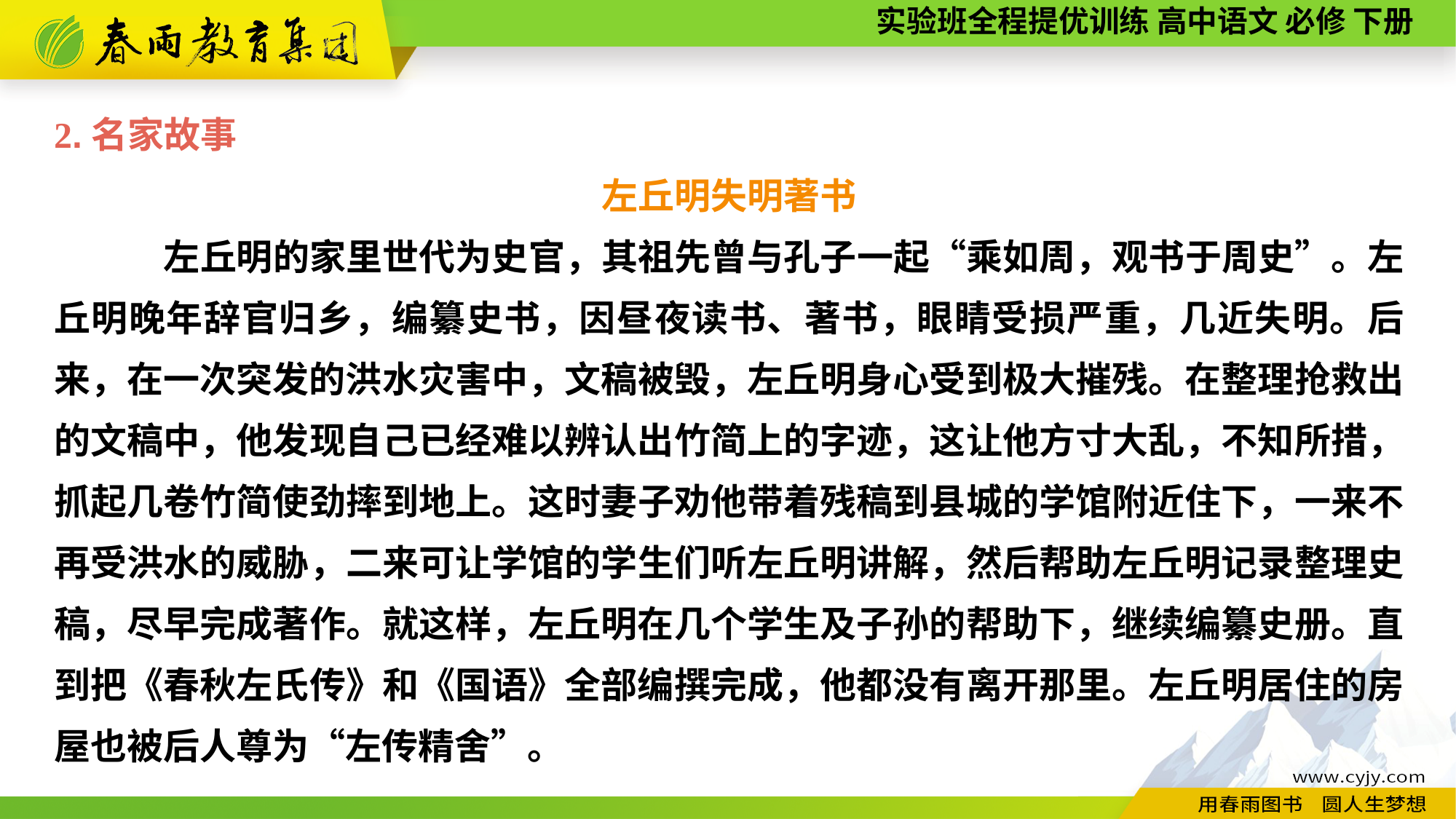

2.名家故事
左丘明失明著书
左丘明的家里世代为史官，其祖先曾与孔子一起“乘如周，观书于周史”。左丘明晚年辞官归乡，编纂史书，因昼夜读书、著书，眼睛受损严重，几近失明。后来，在一次突发的洪水灾害中，文稿被毁，左丘明身心受到极大摧残。在整理抢救出的文稿中，他发现自己已经难以辨认出竹简上的字迹，这让他方寸大乱，不知所措，抓起几卷竹简使劲摔到地上。这时妻子劝他带着残稿到县城的学馆附近住下，一来不再受洪水的威胁，二来可让学馆的学生们听左丘明讲解，然后帮助左丘明记录整理史稿，尽早完成著作。就这样，左丘明在几个学生及子孙的帮助下，继续编纂史册。直到把《春秋左氏传》和《国语》全部编撰完成，他都没有离开那里。左丘明居住的房屋也被后人尊为“左传精舍”。